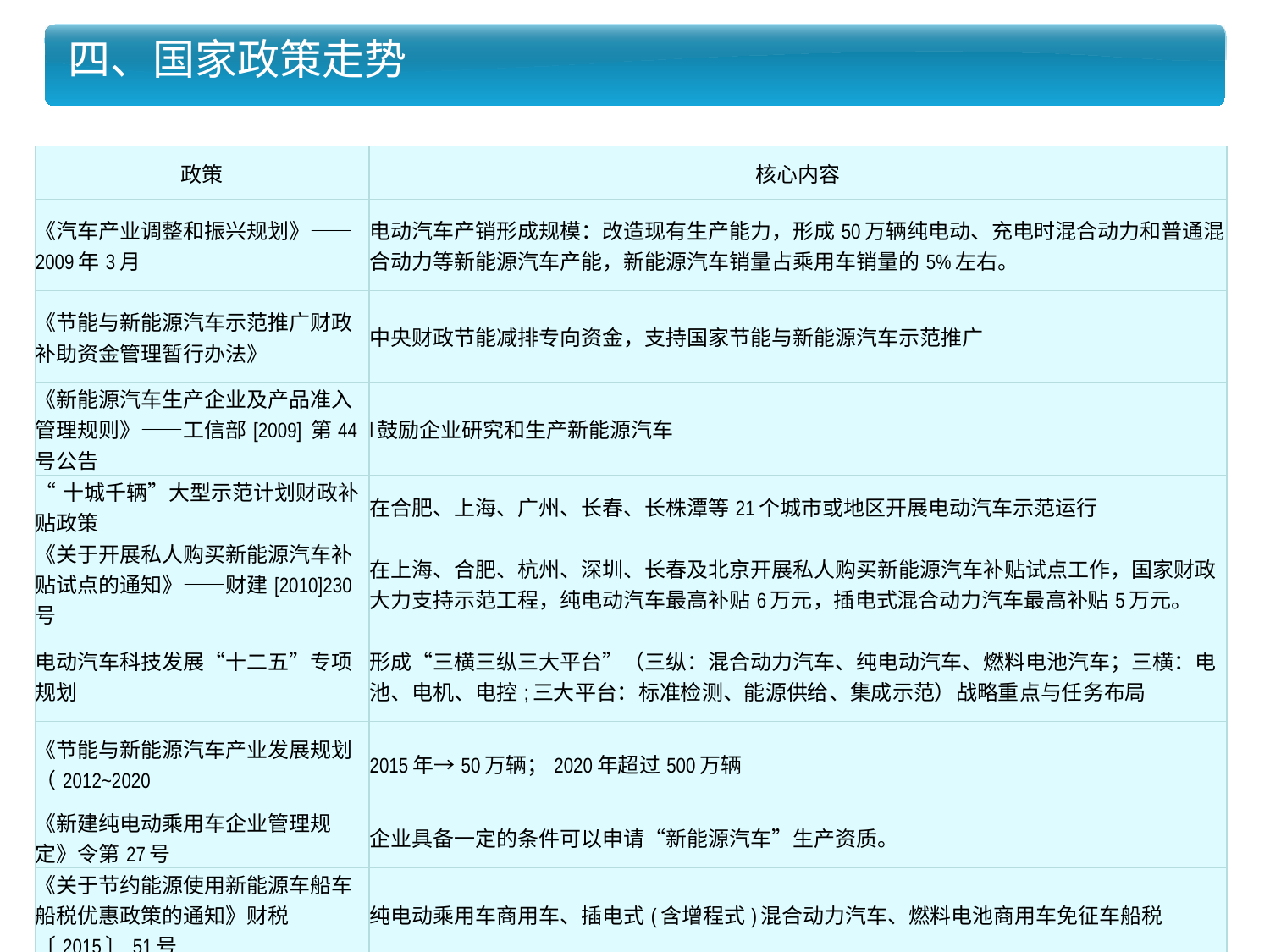

四、国家政策走势
| 政策 | 核心内容 |
| --- | --- |
| 《汽车产业调整和振兴规划》——2009年3月 | 电动汽车产销形成规模：改造现有生产能力，形成50万辆纯电动、充电时混合动力和普通混合动力等新能源汽车产能，新能源汽车销量占乘用车销量的5%左右。 |
| 《节能与新能源汽车示范推广财政补助资金管理暂行办法》 | 中央财政节能减排专向资金，支持国家节能与新能源汽车示范推广 |
| 《新能源汽车生产企业及产品准入管理规则》——工信部[2009] 第44 号公告 | l鼓励企业研究和生产新能源汽车 |
| “十城千辆”大型示范计划财政补贴政策 | 在合肥、上海、广州、长春、长株潭等21个城市或地区开展电动汽车示范运行 |
| 《关于开展私人购买新能源汽车补贴试点的通知》——财建[2010]230 号 | 在上海、合肥、杭州、深圳、长春及北京开展私人购买新能源汽车补贴试点工作，国家财政大力支持示范工程，纯电动汽车最高补贴6万元，插电式混合动力汽车最高补贴5万元。 |
| 电动汽车科技发展“十二五”专项规划 | 形成“三横三纵三大平台”（三纵：混合动力汽车、纯电动汽车、燃料电池汽车；三横：电池、电机、电控;三大平台：标准检测、能源供给、集成示范）战略重点与任务布局 |
| 《节能与新能源汽车产业发展规划（2012~2020 | 2015年→50万辆；2020年超过500万辆 |
| 《新建纯电动乘用车企业管理规定》令第27号 | 企业具备一定的条件可以申请“新能源汽车”生产资质。 |
| 《关于节约能源使用新能源车船车船税优惠政策的通知》财税〔2015〕51号 | 纯电动乘用车商用车、插电式(含增程式)混合动力汽车、燃料电池商用车免征车船税 |